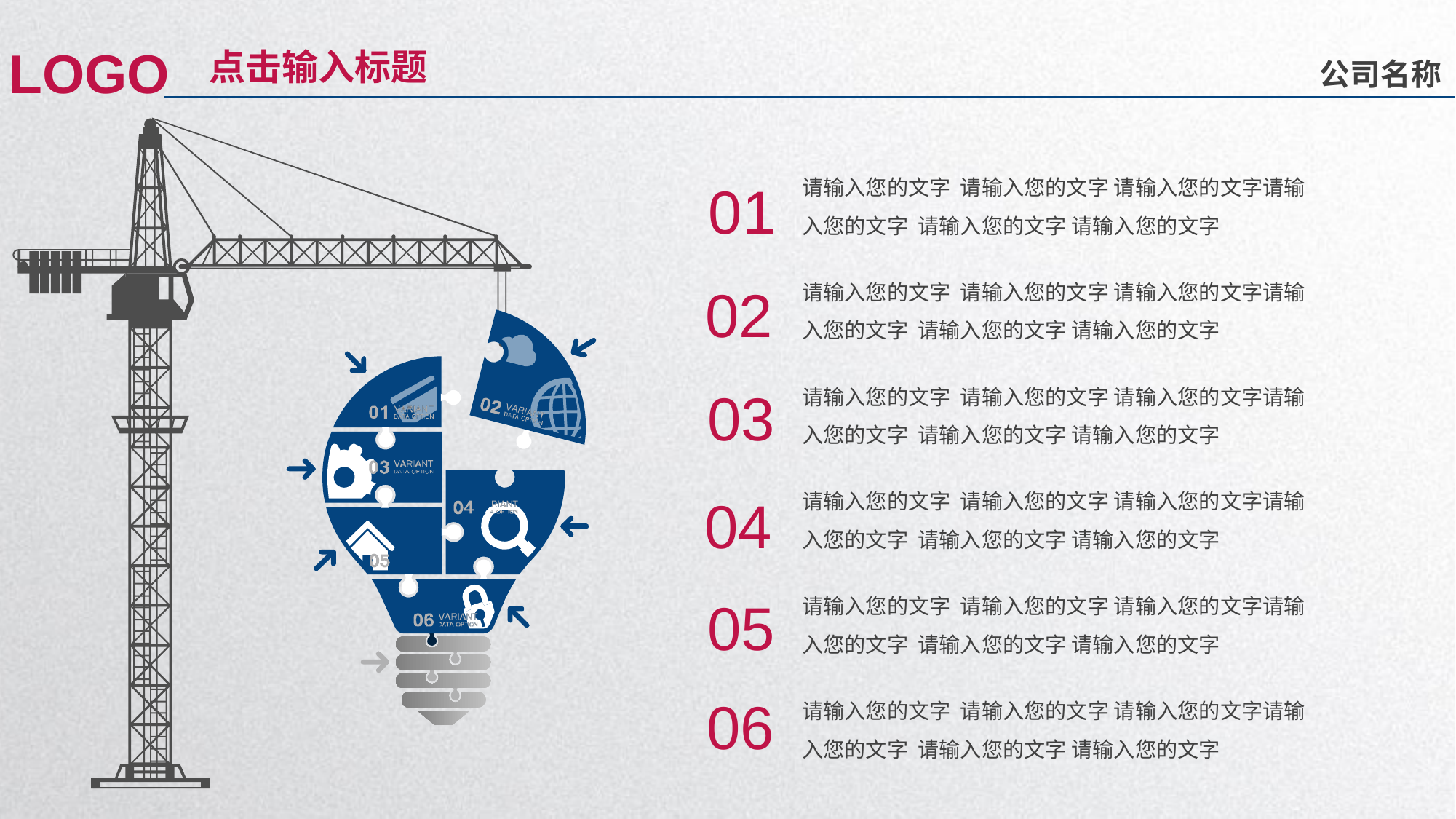

延迟符
LOGO
点击输入标题
公司名称

请输入您的文字  请输入您的文字 请输入您的文字请输入您的文字  请输入您的文字 请输入您的文字
01
请输入您的文字  请输入您的文字 请输入您的文字请输入您的文字  请输入您的文字 请输入您的文字
02

请输入您的文字  请输入您的文字 请输入您的文字请输入您的文字  请输入您的文字 请输入您的文字
03
请输入您的文字  请输入您的文字 请输入您的文字请输入您的文字  请输入您的文字 请输入您的文字
04
请输入您的文字  请输入您的文字 请输入您的文字请输入您的文字  请输入您的文字 请输入您的文字
05
请输入您的文字  请输入您的文字 请输入您的文字请输入您的文字  请输入您的文字 请输入您的文字
06